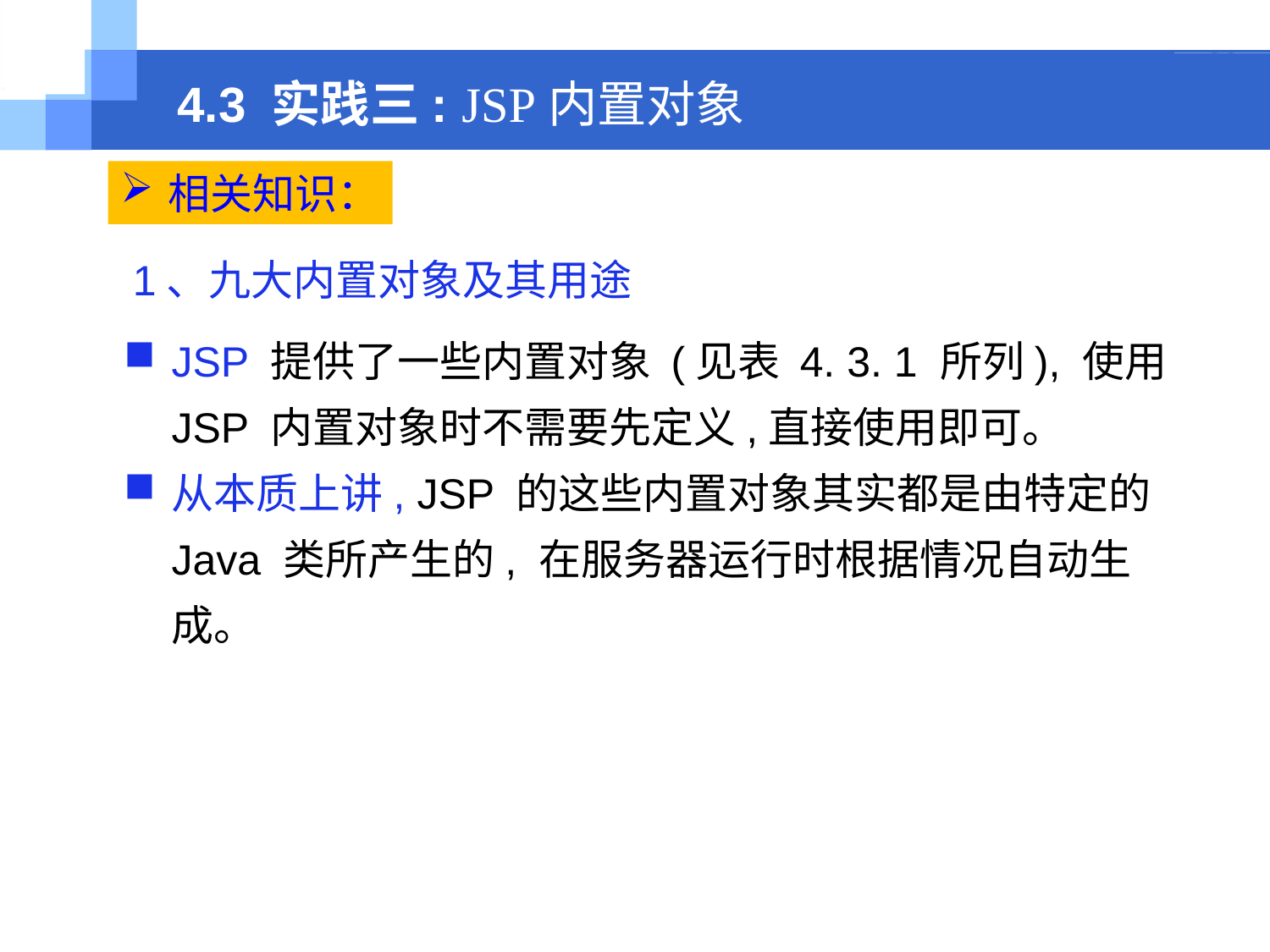

4.3 实践三: JSP内置对象
相关知识：

1、九大内置对象及其用途
JSP 提供了一些内置对象 (见表 4. 3. 1 所列), 使用 JSP 内置对象时不需要先定义,直接使用即可。
从本质上讲, JSP 的这些内置对象其实都是由特定的 Java 类所产生的, 在服务器运行时根据情况自动生成。